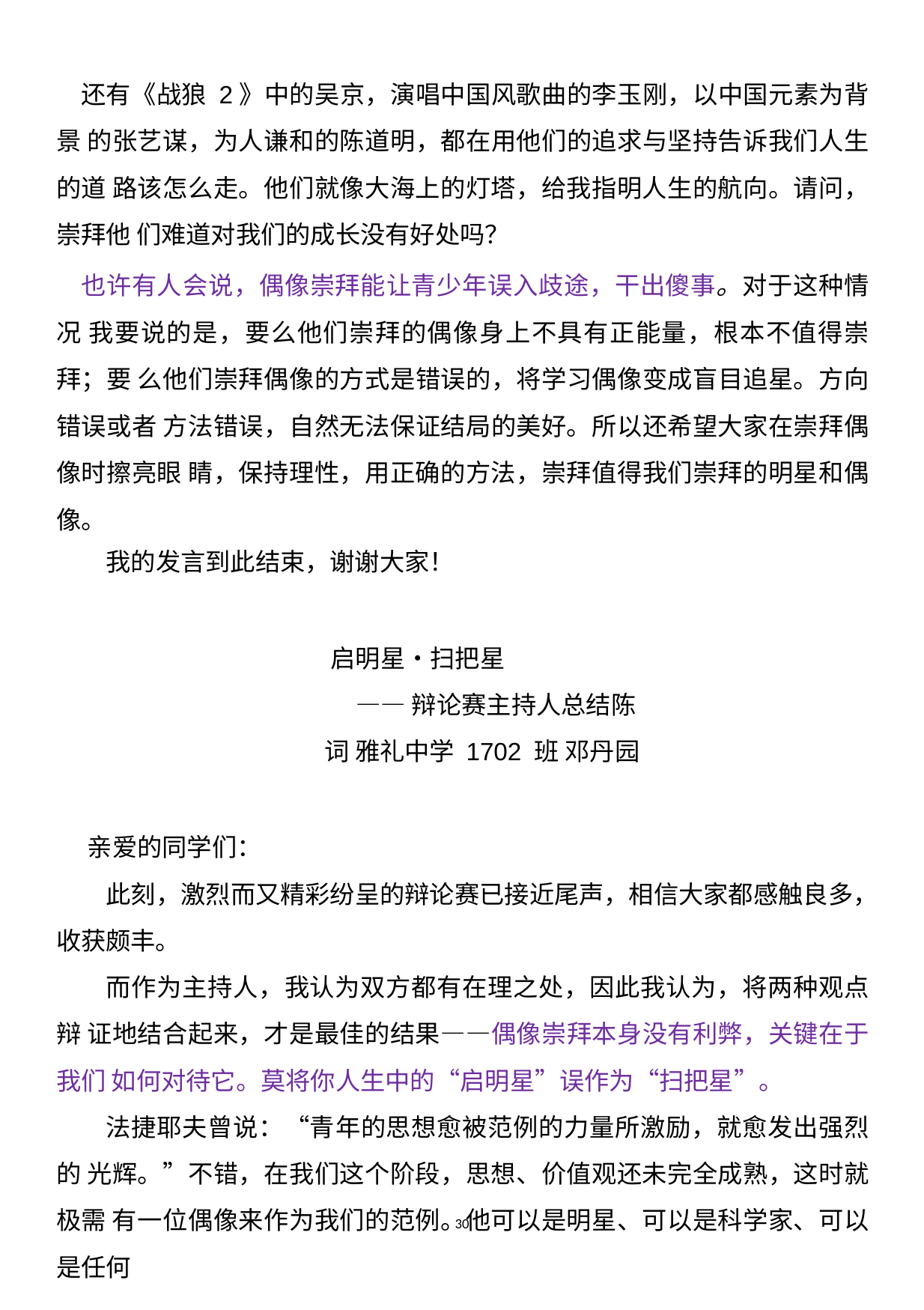

还有《战狼 2》中的吴京，演唱中国风歌曲的李玉刚，以中国元素为背景 的张艺谋，为人谦和的陈道明，都在用他们的追求与坚持告诉我们人生的道 路该怎么走。他们就像大海上的灯塔，给我指明人生的航向。请问，崇拜他 们难道对我们的成长没有好处吗？
也许有人会说，偶像崇拜能让青少年误入歧途，干出傻事。对于这种情况 我要说的是，要么他们崇拜的偶像身上不具有正能量，根本不值得崇拜；要 么他们崇拜偶像的方式是错误的，将学习偶像变成盲目追星。方向错误或者 方法错误，自然无法保证结局的美好。所以还希望大家在崇拜偶像时擦亮眼 睛，保持理性，用正确的方法，崇拜值得我们崇拜的明星和偶像。
我的发言到此结束，谢谢大家！

启明星•扫把星
——辩论赛主持人总结陈词 雅礼中学 1702 班 邓丹园

亲爱的同学们：
此刻，激烈而又精彩纷呈的辩论赛已接近尾声，相信大家都感触良多， 收获颇丰。
而作为主持人，我认为双方都有在理之处，因此我认为，将两种观点辩 证地结合起来，才是最佳的结果——偶像崇拜本身没有利弊，关键在于我们 如何对待它。莫将你人生中的“启明星”误作为“扫把星”。
法捷耶夫曾说：“青年的思想愈被范例的力量所激励，就愈发出强烈的 光辉。”不错，在我们这个阶段，思想、价值观还未完全成熟，这时就极需 有一位偶像来作为我们的范例。他可以是明星、可以是科学家、可以是任何
30